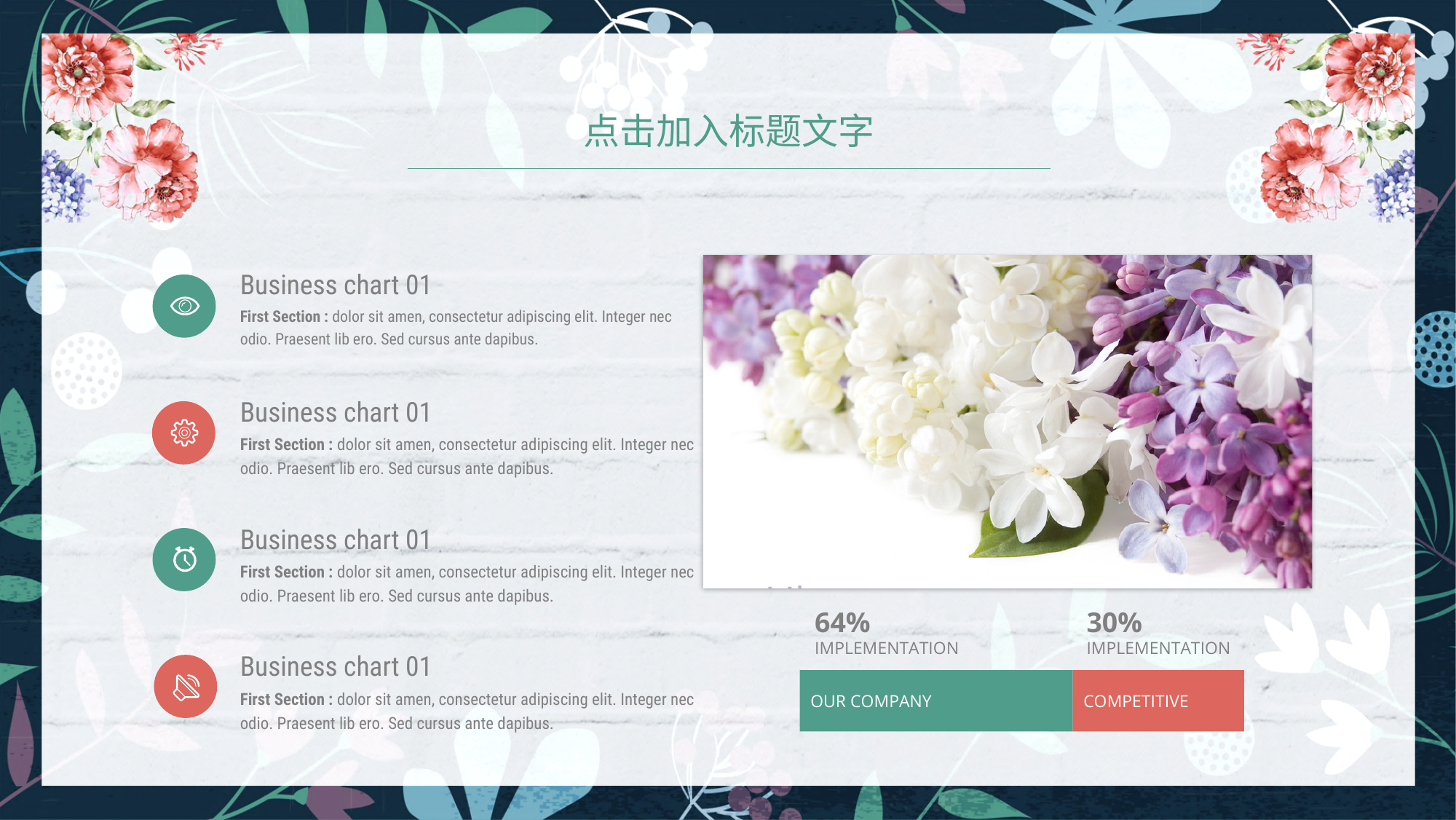

点击加入标题文字
Business chart 01
First Section : dolor sit amen, consectetur adipiscing elit. Integer nec odio. Praesent lib ero. Sed cursus ante dapibus.

Business chart 01
First Section : dolor sit amen, consectetur adipiscing elit. Integer nec odio. Praesent lib ero. Sed cursus ante dapibus.

Business chart 01
First Section : dolor sit amen, consectetur adipiscing elit. Integer nec odio. Praesent lib ero. Sed cursus ante dapibus.

64%
IMPLEMENTATION
30%
IMPLEMENTATION
Business chart 01
First Section : dolor sit amen, consectetur adipiscing elit. Integer nec odio. Praesent lib ero. Sed cursus ante dapibus.

OUR COMPANY
COMPETITIVE